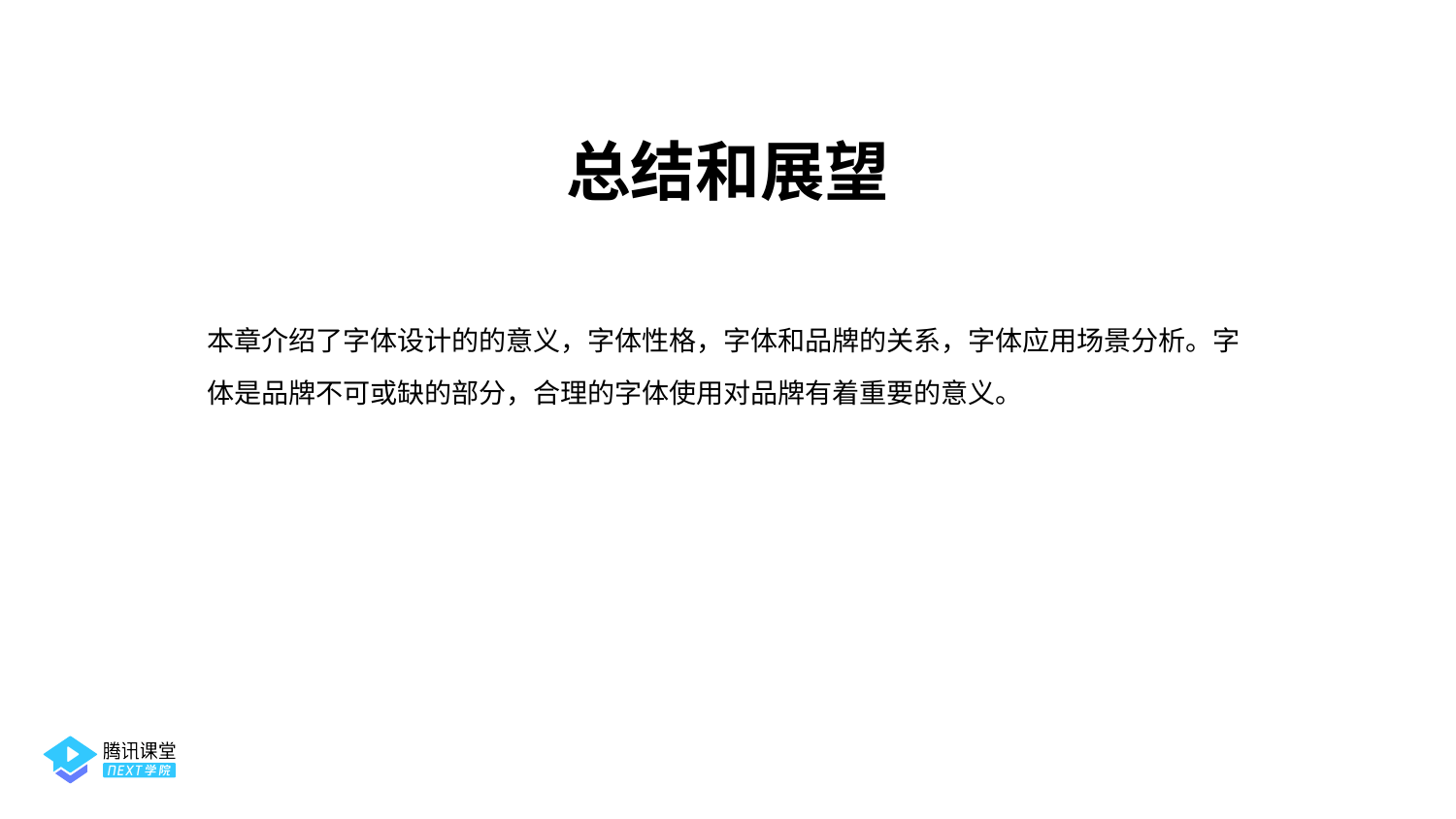

总结和展望
本章介绍了字体设计的的意义，字体性格，字体和品牌的关系，字体应用场景分析。字体是品牌不可或缺的部分，合理的字体使用对品牌有着重要的意义。